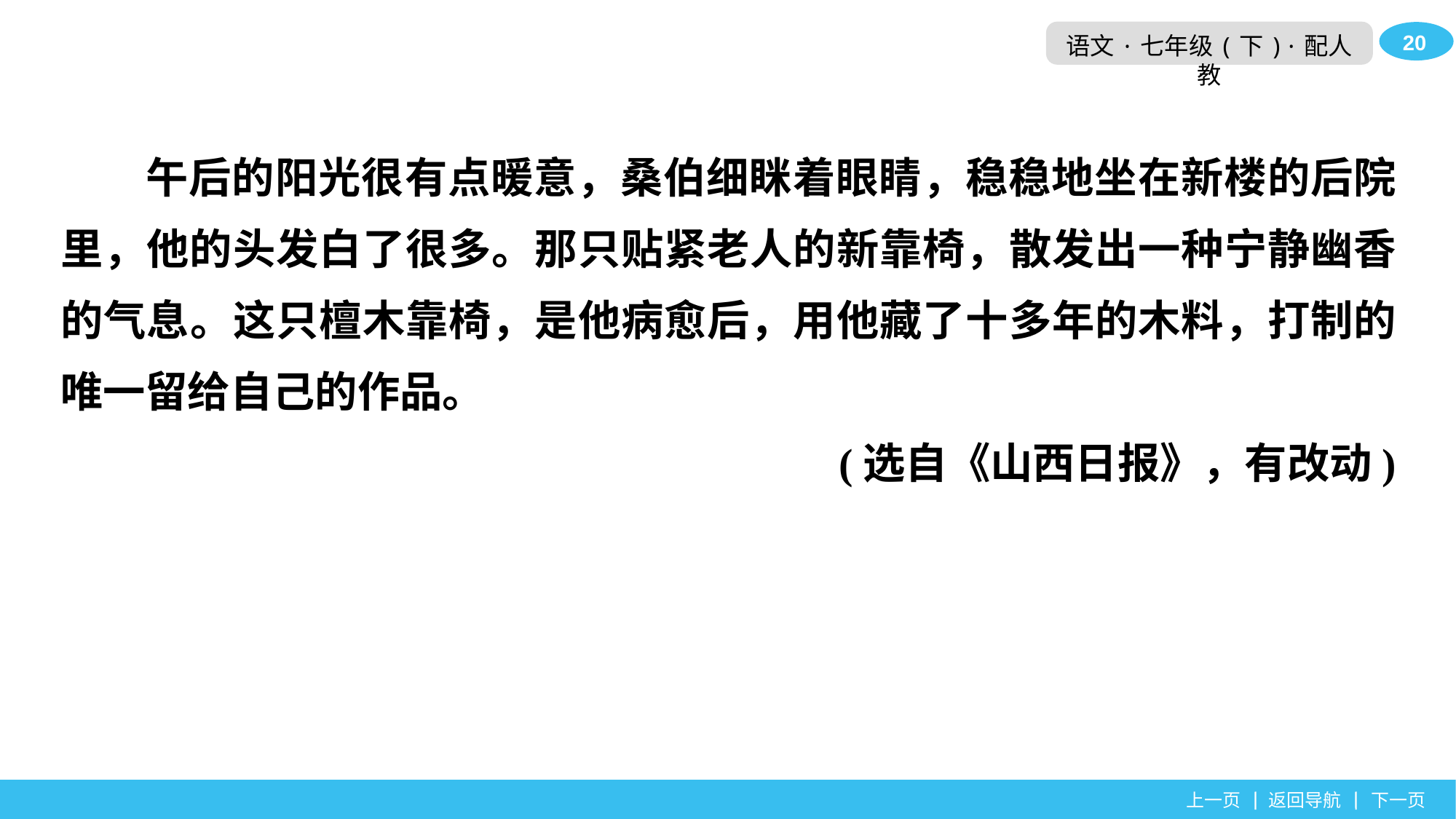

午后的阳光很有点暖意，桑伯细眯着眼睛，稳稳地坐在新楼的后院里，他的头发白了很多。那只贴紧老人的新靠椅，散发出一种宁静幽香的气息。这只檀木靠椅，是他病愈后，用他藏了十多年的木料，打制的唯一留给自己的作品。
(选自《山西日报》，有改动)